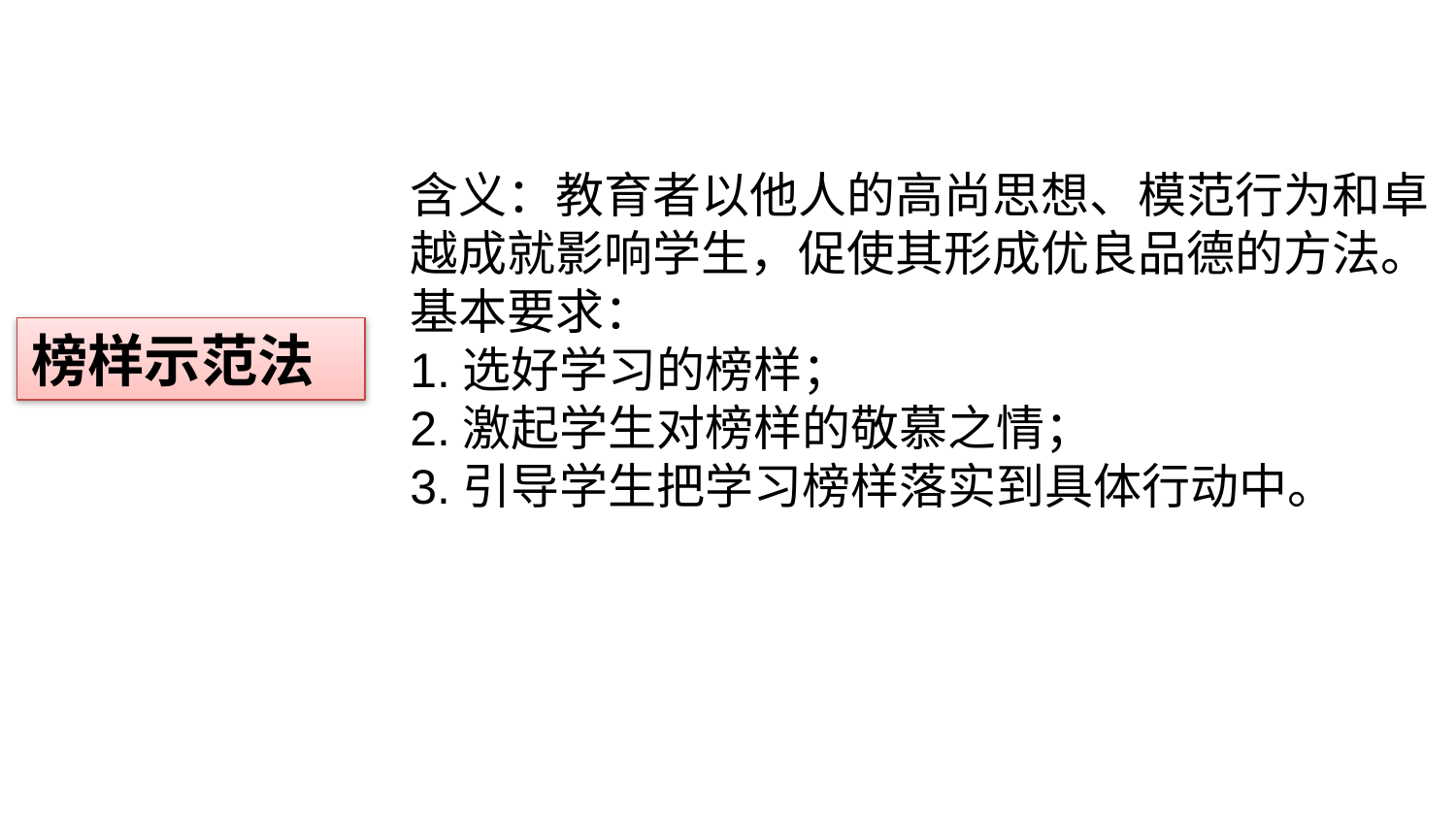

含义：教育者以他人的高尚思想、模范行为和卓越成就影响学生，促使其形成优良品德的方法。
基本要求：
1.选好学习的榜样；
2.激起学生对榜样的敬慕之情；
3.引导学生把学习榜样落实到具体行动中。
榜样示范法